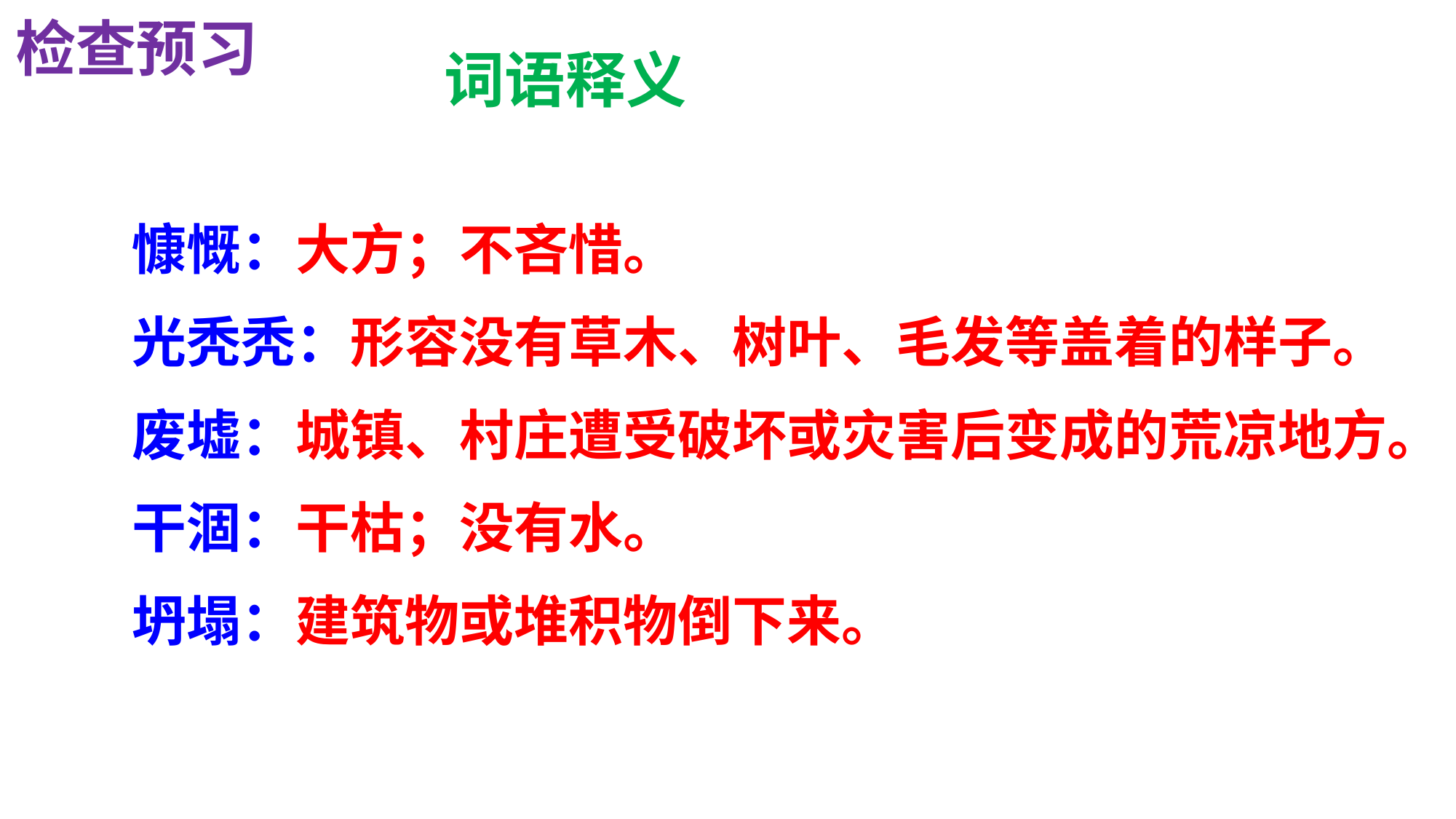

检查预习
词语释义
慷慨：大方；不吝惜。
光秃秃：形容没有草木、树叶、毛发等盖着的样子。
废墟：城镇、村庄遭受破坏或灾害后变成的荒凉地方。
干涸：干枯；没有水。
坍塌：建筑物或堆积物倒下来。